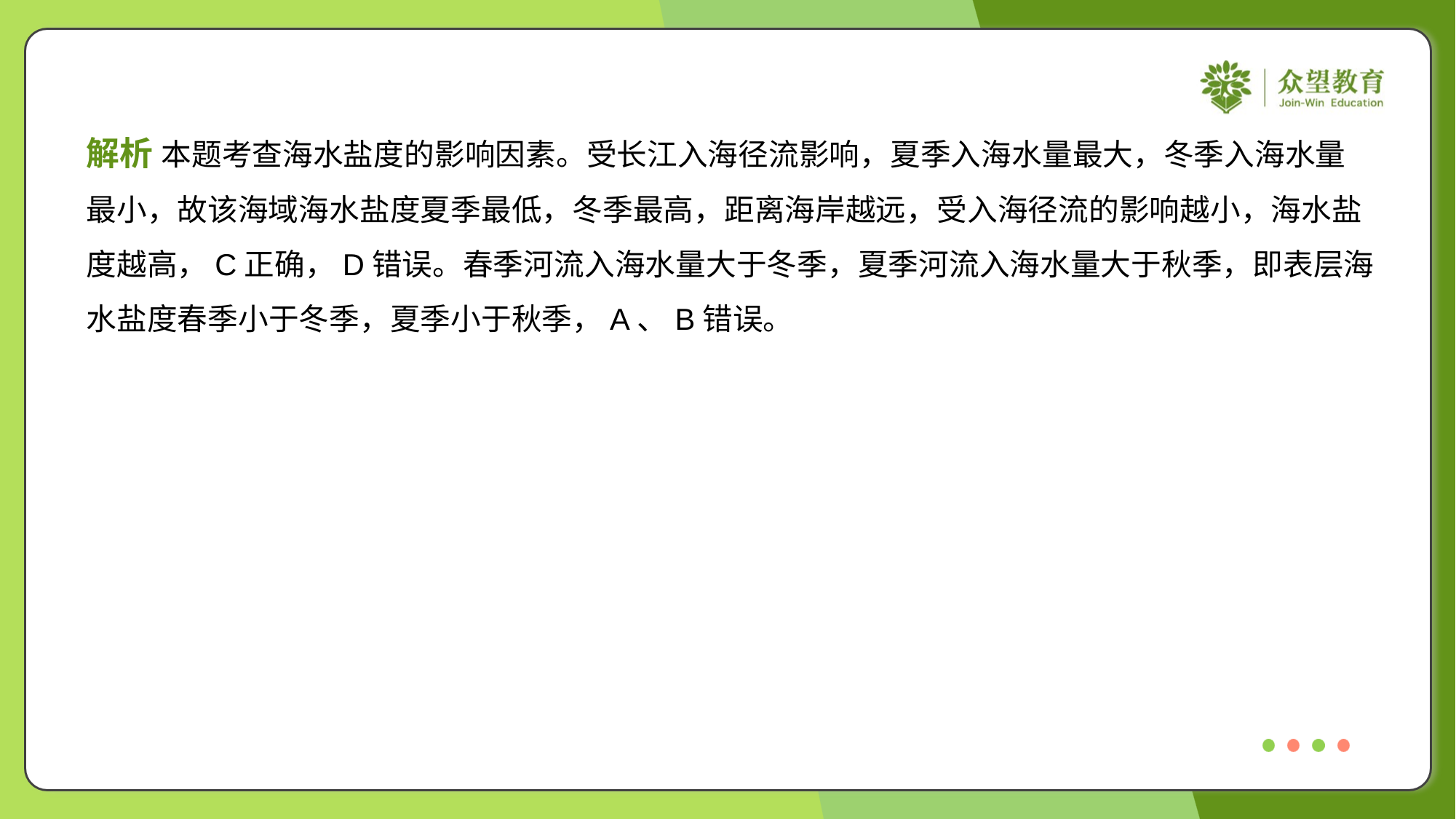

解析 本题考查海水盐度的影响因素。受长江入海径流影响，夏季入海水量最大，冬季入海水量
最小，故该海域海水盐度夏季最低，冬季最高，距离海岸越远，受入海径流的影响越小，海水盐
度越高，C正确，D错误。春季河流入海水量大于冬季，夏季河流入海水量大于秋季，即表层海
水盐度春季小于冬季，夏季小于秋季，A、B错误。